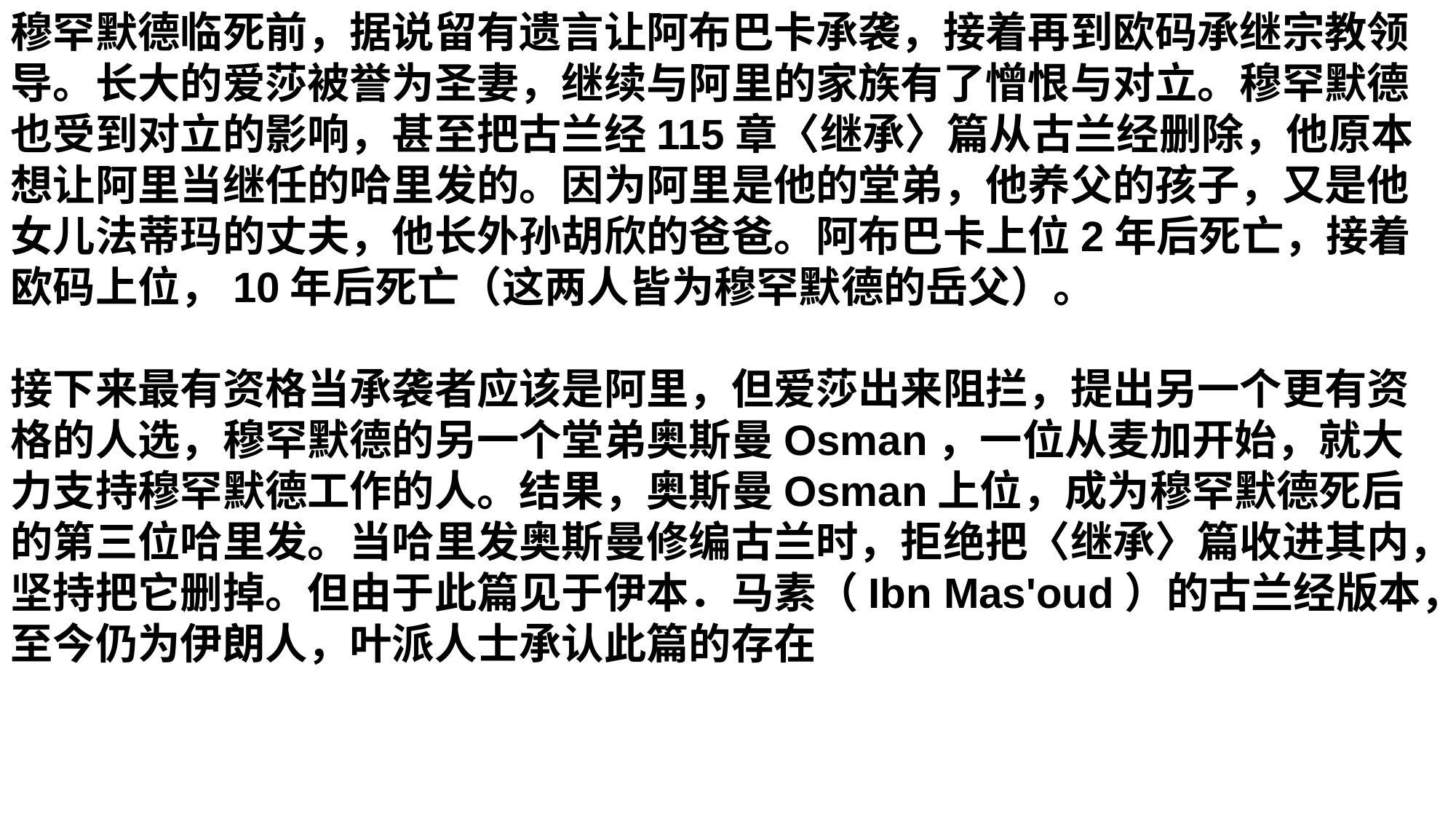

穆罕默德临死前，据说留有遗言让阿布巴卡承袭，接着再到欧码承继宗教领导。长大的爱莎被誉为圣妻，继续与阿里的家族有了憎恨与对立。穆罕默德也受到对立的影响，甚至把古兰经115章〈继承〉篇从古兰经删除，他原本想让阿里当继任的哈里发的。因为阿里是他的堂弟，他养父的孩子，又是他女儿法蒂玛的丈夫，他长外孙胡欣的爸爸。阿布巴卡上位2年后死亡，接着欧码上位，10年后死亡（这两人皆为穆罕默德的岳父）。

接下来最有资格当承袭者应该是阿里，但爱莎出来阻拦，提出另一个更有资格的人选，穆罕默德的另一个堂弟奥斯曼Osman，一位从麦加开始，就大力支持穆罕默德工作的人。结果，奥斯曼Osman上位，成为穆罕默德死后的第三位哈里发。当哈里发奥斯曼修编古兰时，拒绝把〈继承〉篇收进其内，坚持把它删掉。但由于此篇见于伊本．马素（Ibn Mas'oud）的古兰经版本，至今仍为伊朗人，叶派人士承认此篇的存在